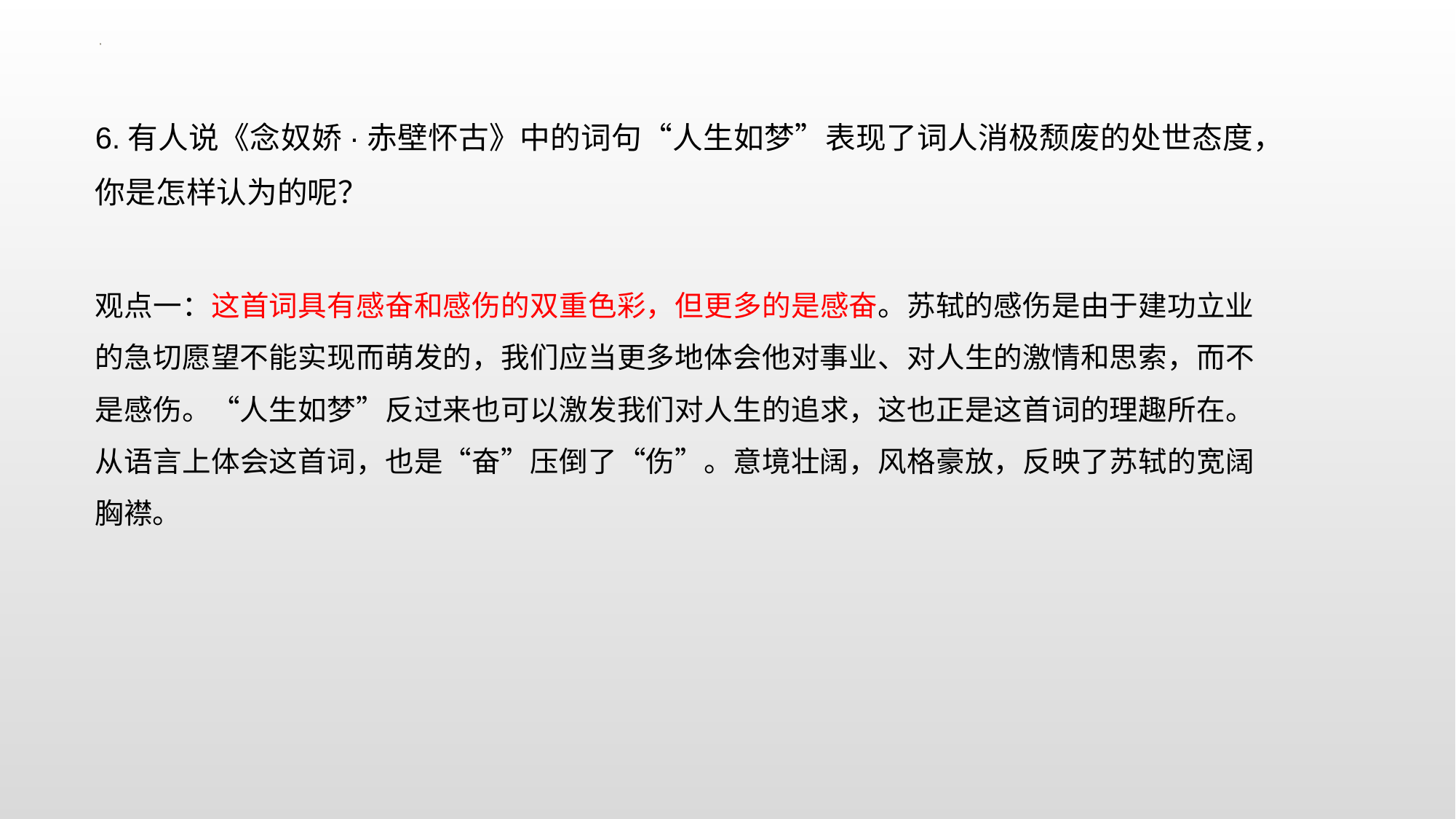

6.有人说《念奴娇·赤壁怀古》中的词句“人生如梦”表现了词人消极颓废的处世态度，你是怎样认为的呢？
观点一：这首词具有感奋和感伤的双重色彩，但更多的是感奋。苏轼的感伤是由于建功立业的急切愿望不能实现而萌发的，我们应当更多地体会他对事业、对人生的激情和思索，而不是感伤。“人生如梦”反过来也可以激发我们对人生的追求，这也正是这首词的理趣所在。从语言上体会这首词，也是“奋”压倒了“伤”。意境壮阔，风格豪放，反映了苏轼的宽阔胸襟。